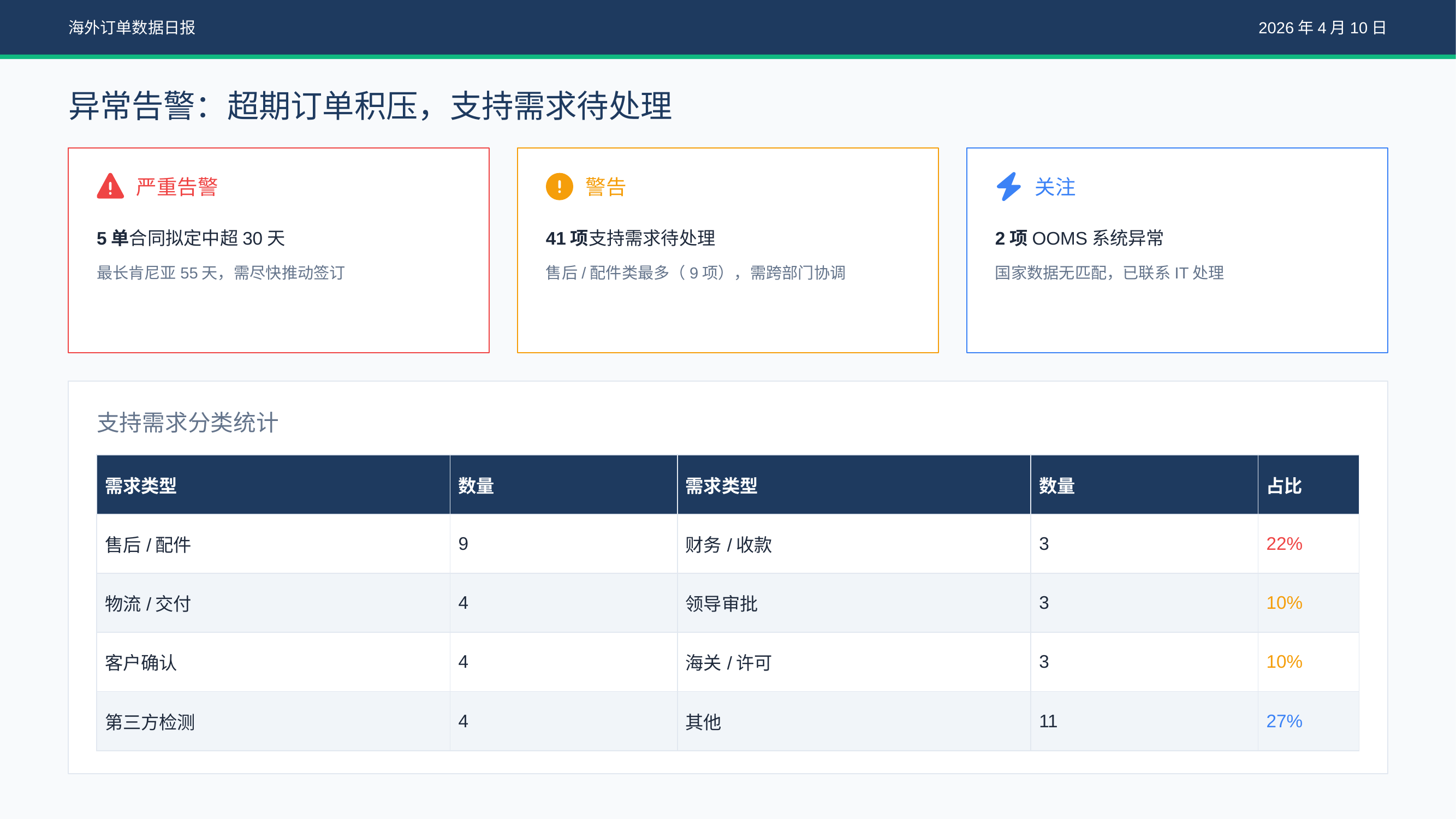

海外订单数据日报
2026年4月10日

异常告警：超期订单积压，支持需求待处理

严重告警
警告
关注

5单合同拟定中超30天
最长肯尼亚55天，需尽快推动签订
41项支持需求待处理
售后/配件类最多（9项），需跨部门协调
2项OOMS系统异常
国家数据无匹配，已联系IT处理

支持需求分类统计
| 需求类型 | 数量 | 需求类型 | 数量 | 占比 |
| --- | --- | --- | --- | --- |
| 售后/配件 | 9 | 财务/收款 | 3 | 22% |
| 物流/交付 | 4 | 领导审批 | 3 | 10% |
| 客户确认 | 4 | 海关/许可 | 3 | 10% |
| 第三方检测 | 4 | 其他 | 11 | 27% |